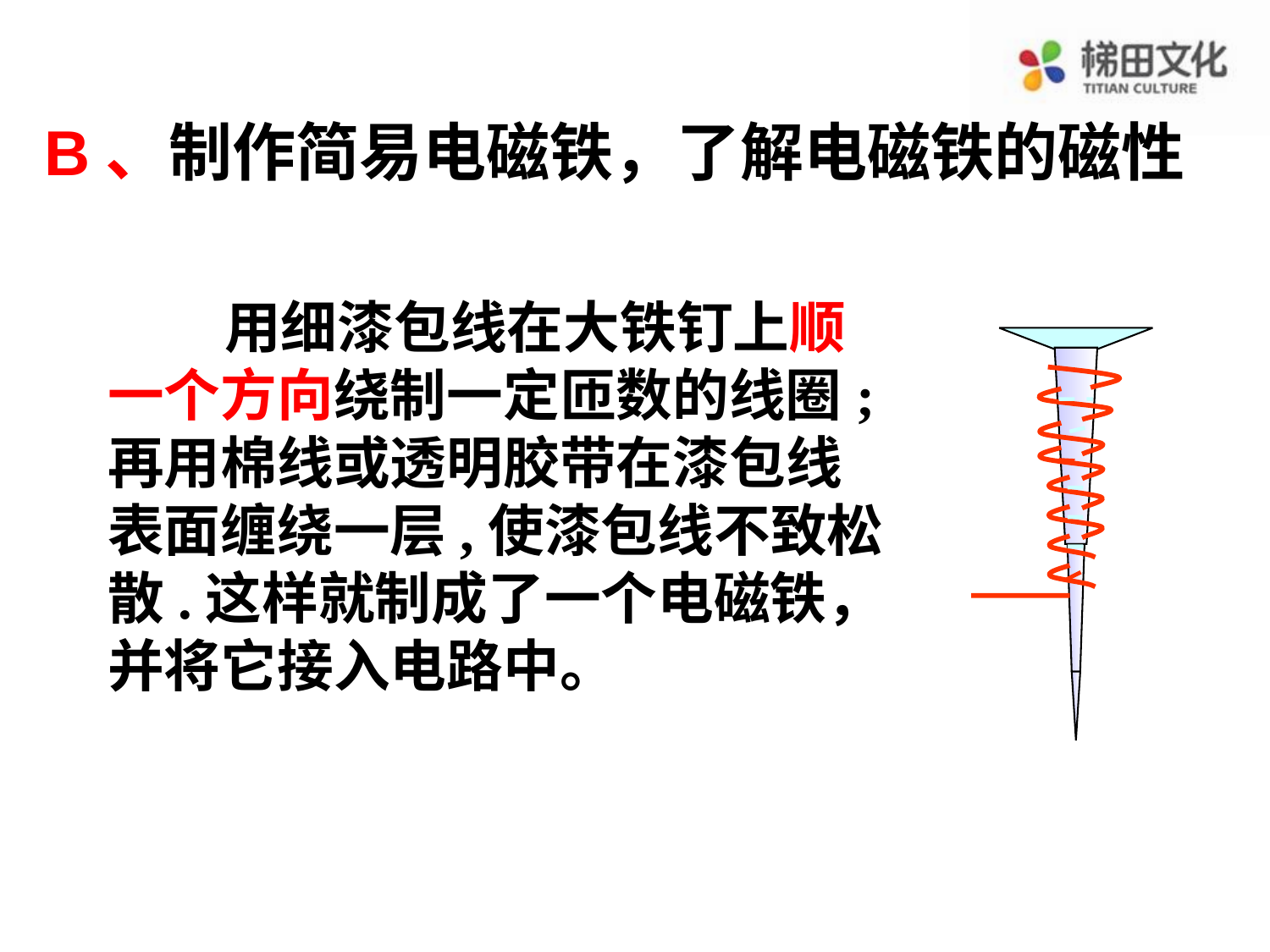

B、制作简易电磁铁，了解电磁铁的磁性
        用细漆包线在大铁钉上顺一个方向绕制一定匝数的线圈;再用棉线或透明胶带在漆包线表面缠绕一层,使漆包线不致松散.这样就制成了一个电磁铁，并将它接入电路中。